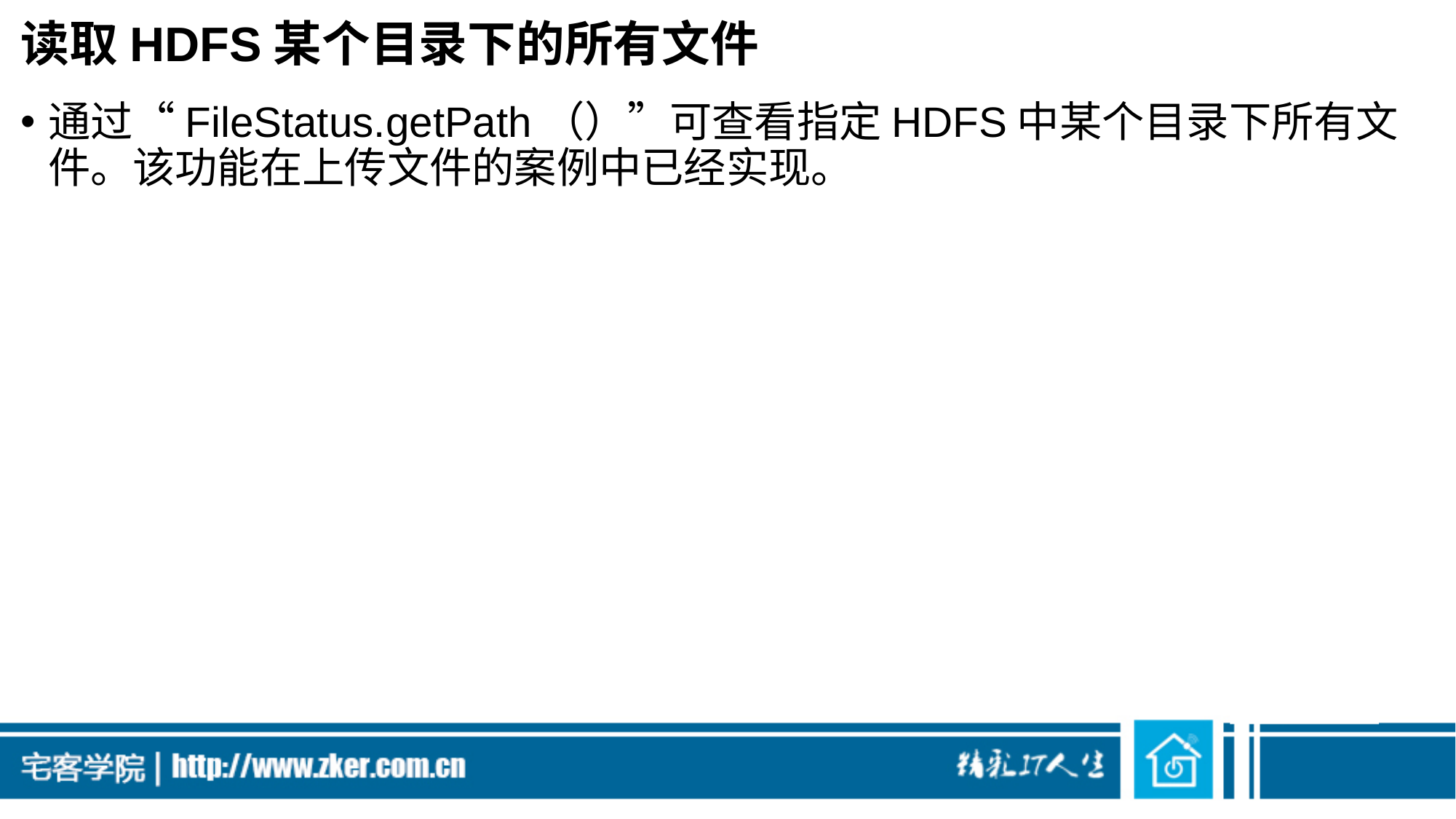

# 读取HDFS某个目录下的所有文件
通过“FileStatus.getPath（）”可查看指定HDFS中某个目录下所有文件。该功能在上传文件的案例中已经实现。